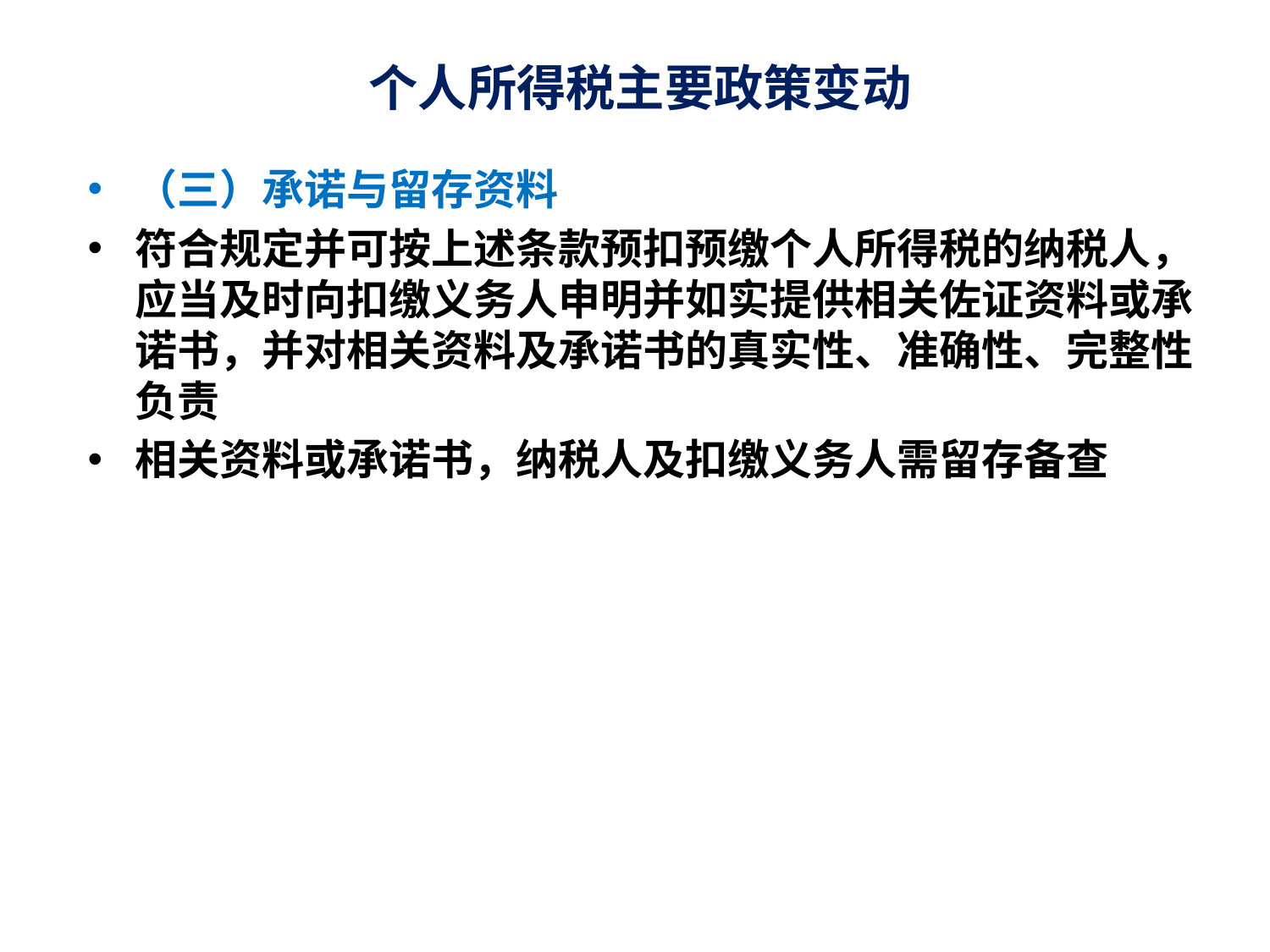

# 个人所得税主要政策变动
（三）承诺与留存资料
符合规定并可按上述条款预扣预缴个人所得税的纳税人，应当及时向扣缴义务人申明并如实提供相关佐证资料或承诺书，并对相关资料及承诺书的真实性、准确性、完整性负责
相关资料或承诺书，纳税人及扣缴义务人需留存备查